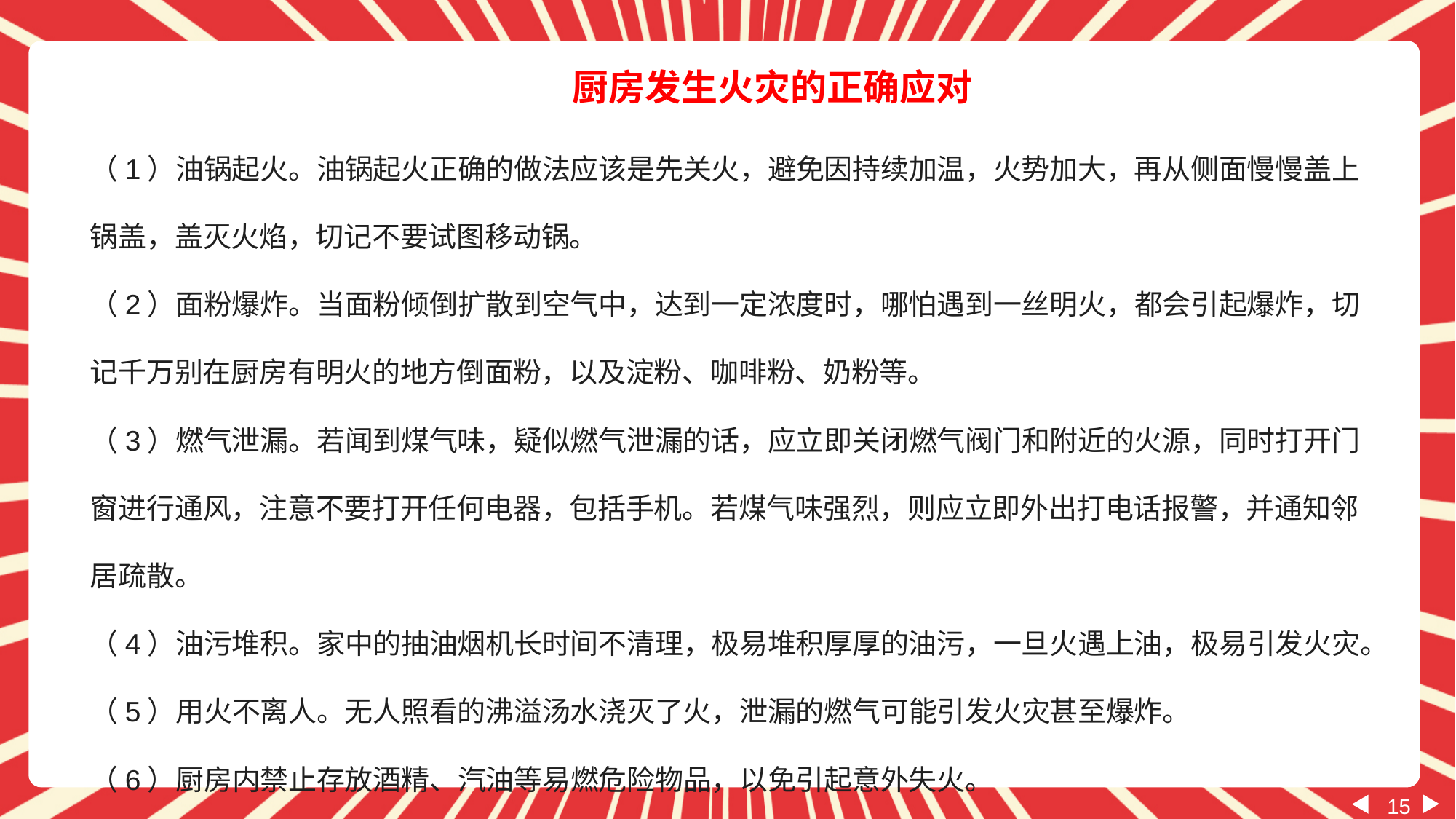

厨房发生火灾的正确应对
（1）油锅起火。油锅起火正确的做法应该是先关火，避免因持续加温，火势加大，再从侧面慢慢盖上锅盖，盖灭火焰，切记不要试图移动锅。
（2）面粉爆炸。当面粉倾倒扩散到空气中，达到一定浓度时，哪怕遇到一丝明火，都会引起爆炸，切记千万别在厨房有明火的地方倒面粉，以及淀粉、咖啡粉、奶粉等。
（3）燃气泄漏。若闻到煤气味，疑似燃气泄漏的话，应立即关闭燃气阀门和附近的火源，同时打开门窗进行通风，注意不要打开任何电器，包括手机。若煤气味强烈，则应立即外出打电话报警，并通知邻居疏散。
（4）油污堆积。家中的抽油烟机长时间不清理，极易堆积厚厚的油污，一旦火遇上油，极易引发火灾。
（5）用火不离人。无人照看的沸溢汤水浇灭了火，泄漏的燃气可能引发火灾甚至爆炸。
（6）厨房内禁止存放酒精、汽油等易燃危险物品，以免引起意外失火。